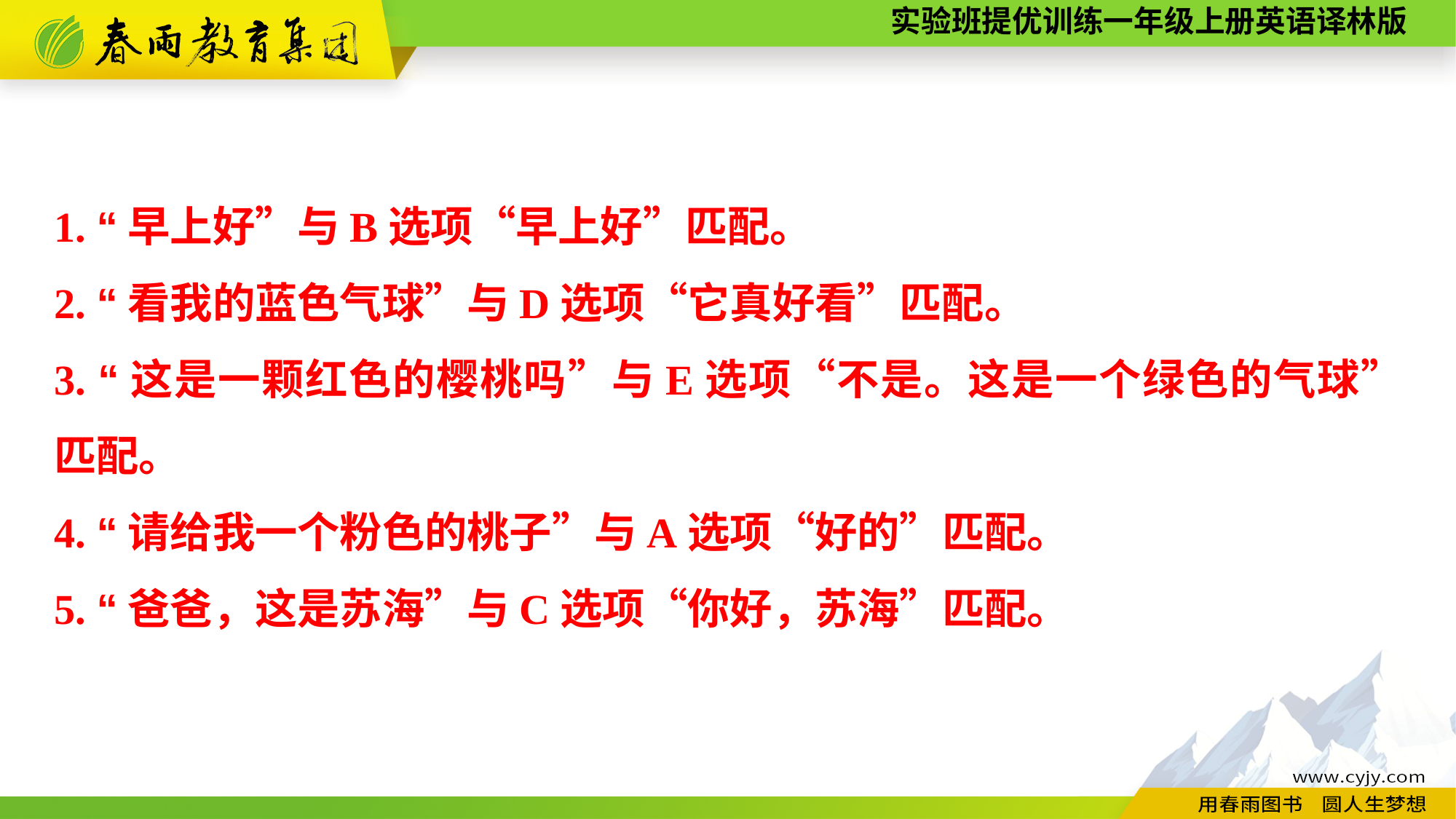

1. “早上好”与B选项“早上好”匹配。
2. “看我的蓝色气球”与D选项“它真好看”匹配。
3. “这是一颗红色的樱桃吗”与E选项“不是。这是一个绿色的气球”匹配。
4. “请给我一个粉色的桃子”与A选项“好的”匹配。
5. “爸爸，这是苏海”与C选项“你好，苏海”匹配。